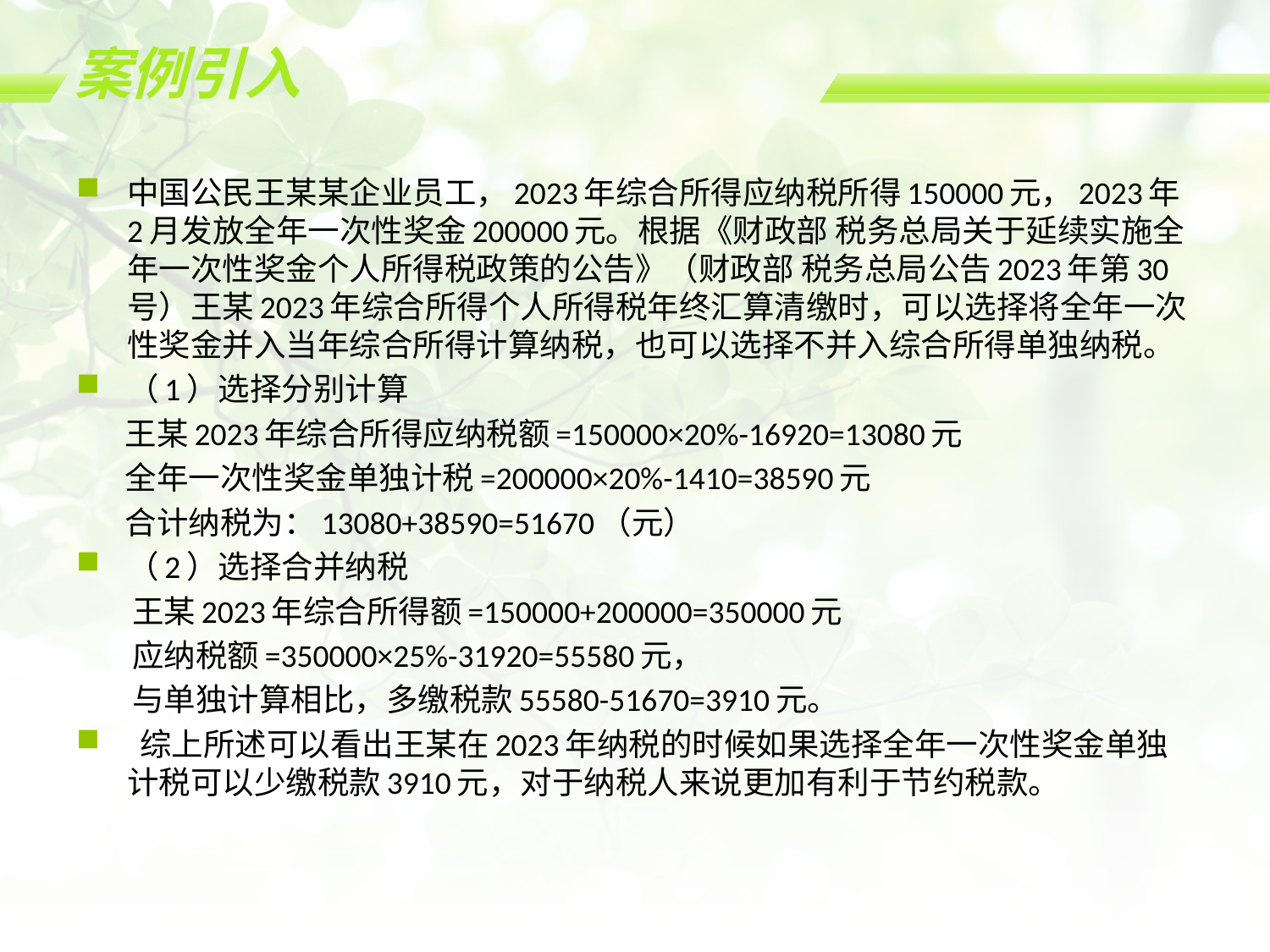

# 案例引入
中国公民王某某企业员工，2023年综合所得应纳税所得150000元，2023年2月发放全年一次性奖金200000元。根据《财政部 税务总局关于延续实施全年一次性奖金个人所得税政策的公告》（财政部 税务总局公告2023年第30号）王某2023年综合所得个人所得税年终汇算清缴时，可以选择将全年一次性奖金并入当年综合所得计算纳税，也可以选择不并入综合所得单独纳税。
（1）选择分别计算
      王某2023年综合所得应纳税额=150000×20%-16920=13080元
      全年一次性奖金单独计税=200000×20%-1410=38590元
      合计纳税为：13080+38590=51670（元）
（2）选择合并纳税
       王某2023年综合所得额=150000+200000=350000元
       应纳税额=350000×25%-31920=55580元，
       与单独计算相比，多缴税款55580-51670=3910元。
 综上所述可以看出王某在2023年纳税的时候如果选择全年一次性奖金单独计税可以少缴税款3910元，对于纳税人来说更加有利于节约税款。